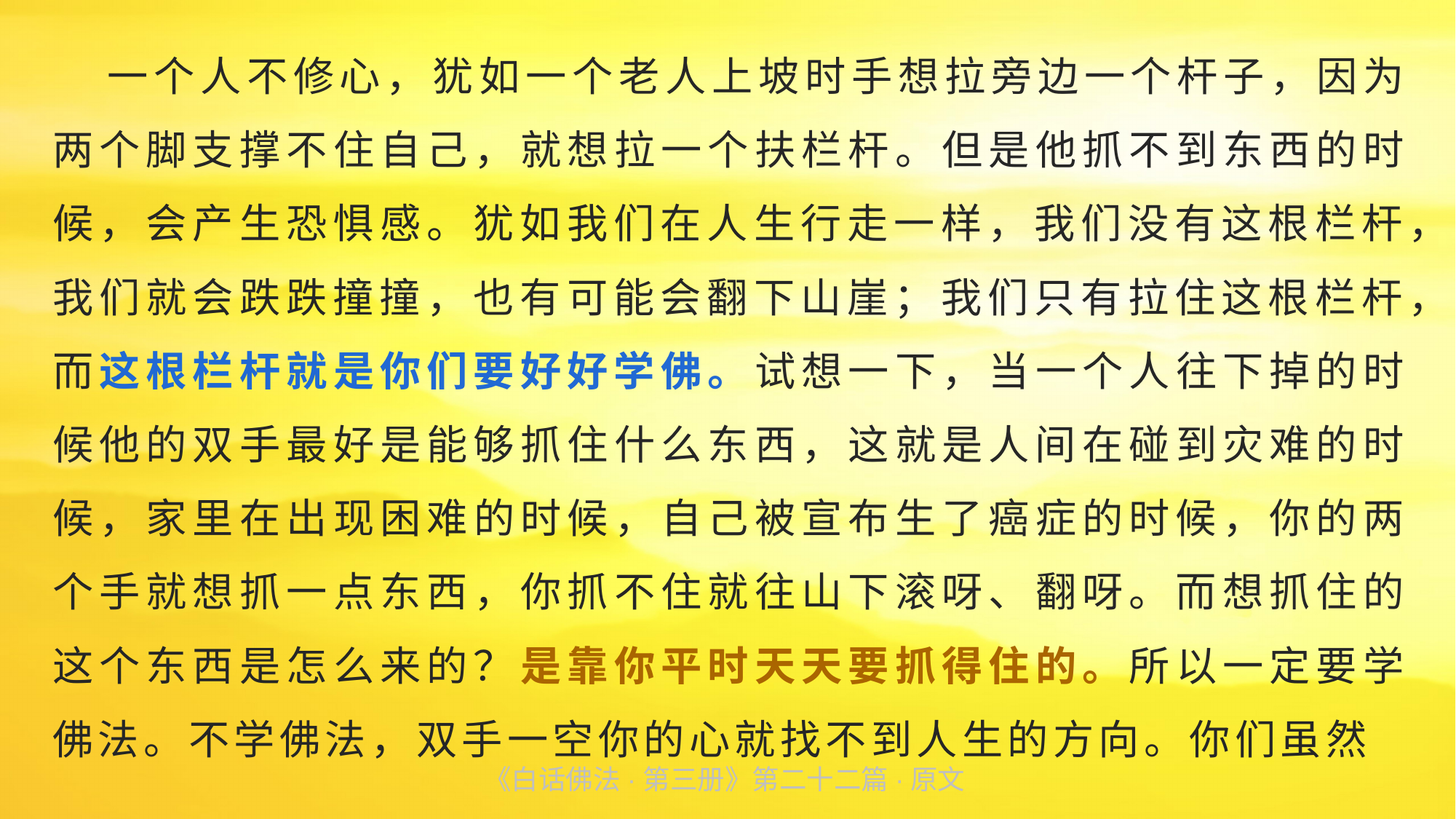

一个人不修心，犹如一个老人上坡时手想拉旁边一个杆子，因为两个脚支撑不住自己，就想拉一个扶栏杆。但是他抓不到东西的时候，会产生恐惧感。犹如我们在人生行走一样，我们没有这根栏杆，我们就会跌跌撞撞，也有可能会翻下山崖；我们只有拉住这根栏杆，而这根栏杆就是你们要好好学佛。试想一下，当一个人往下掉的时候他的双手最好是能够抓住什么东西，这就是人间在碰到灾难的时候，家里在出现困难的时候，自己被宣布生了癌症的时候，你的两个手就想抓一点东西，你抓不住就往山下滚呀、翻呀。而想抓住的这个东西是怎么来的？是靠你平时天天要抓得住的。所以一定要学佛法。不学佛法，双手一空你的心就找不到人生的方向。你们虽然
《白话佛法·第三册》第二十二篇·原文